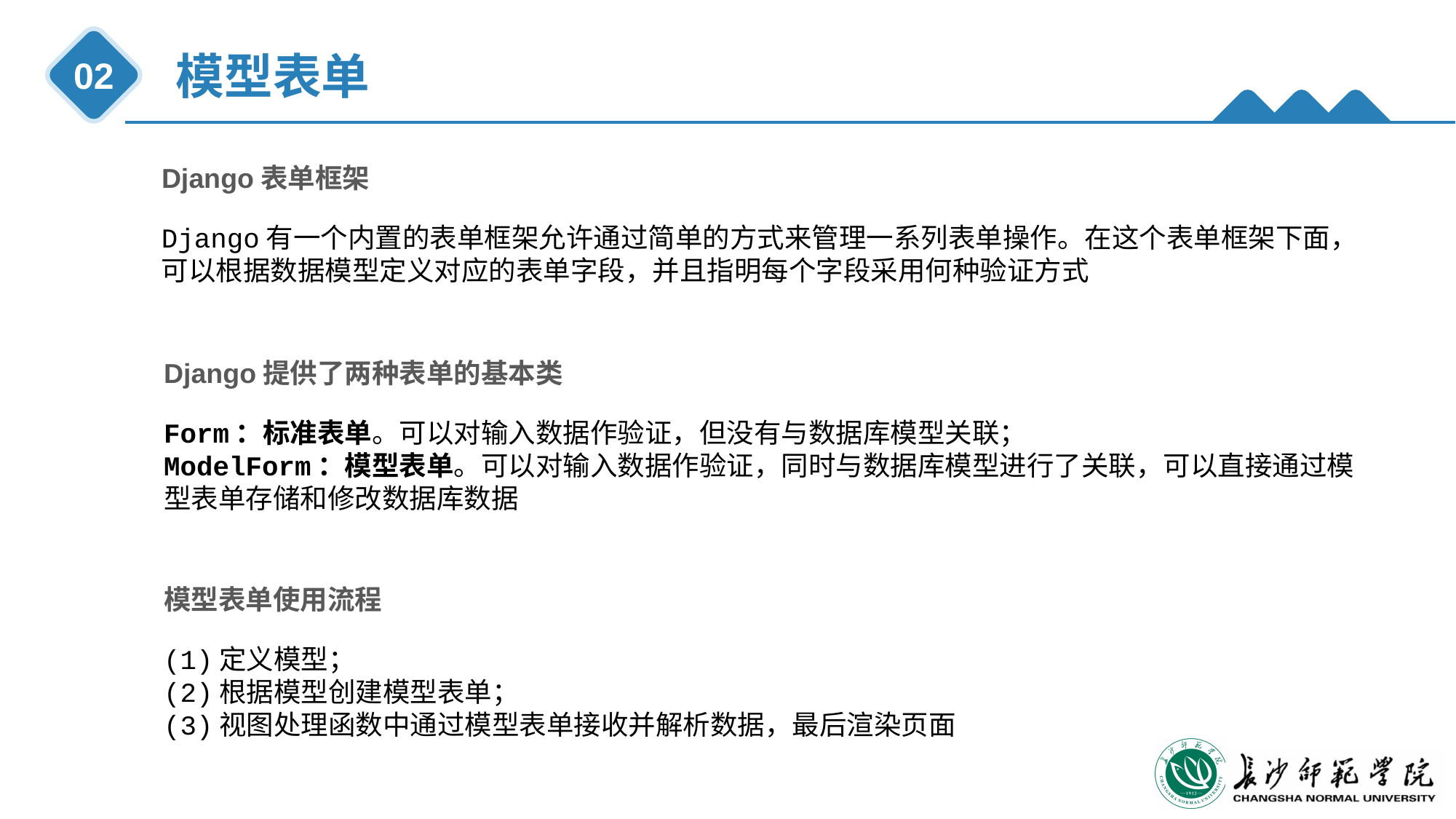

模型表单
02

Django表单框架
Django有一个内置的表单框架允许通过简单的方式来管理一系列表单操作。在这个表单框架下面，可以根据数据模型定义对应的表单字段，并且指明每个字段采用何种验证方式
Django提供了两种表单的基本类
Form：标准表单。可以对输入数据作验证，但没有与数据库模型关联；
ModelForm：模型表单。可以对输入数据作验证，同时与数据库模型进行了关联，可以直接通过模型表单存储和修改数据库数据
模型表单使用流程
(1)定义模型；
(2)根据模型创建模型表单；
(3)视图处理函数中通过模型表单接收并解析数据，最后渲染页面